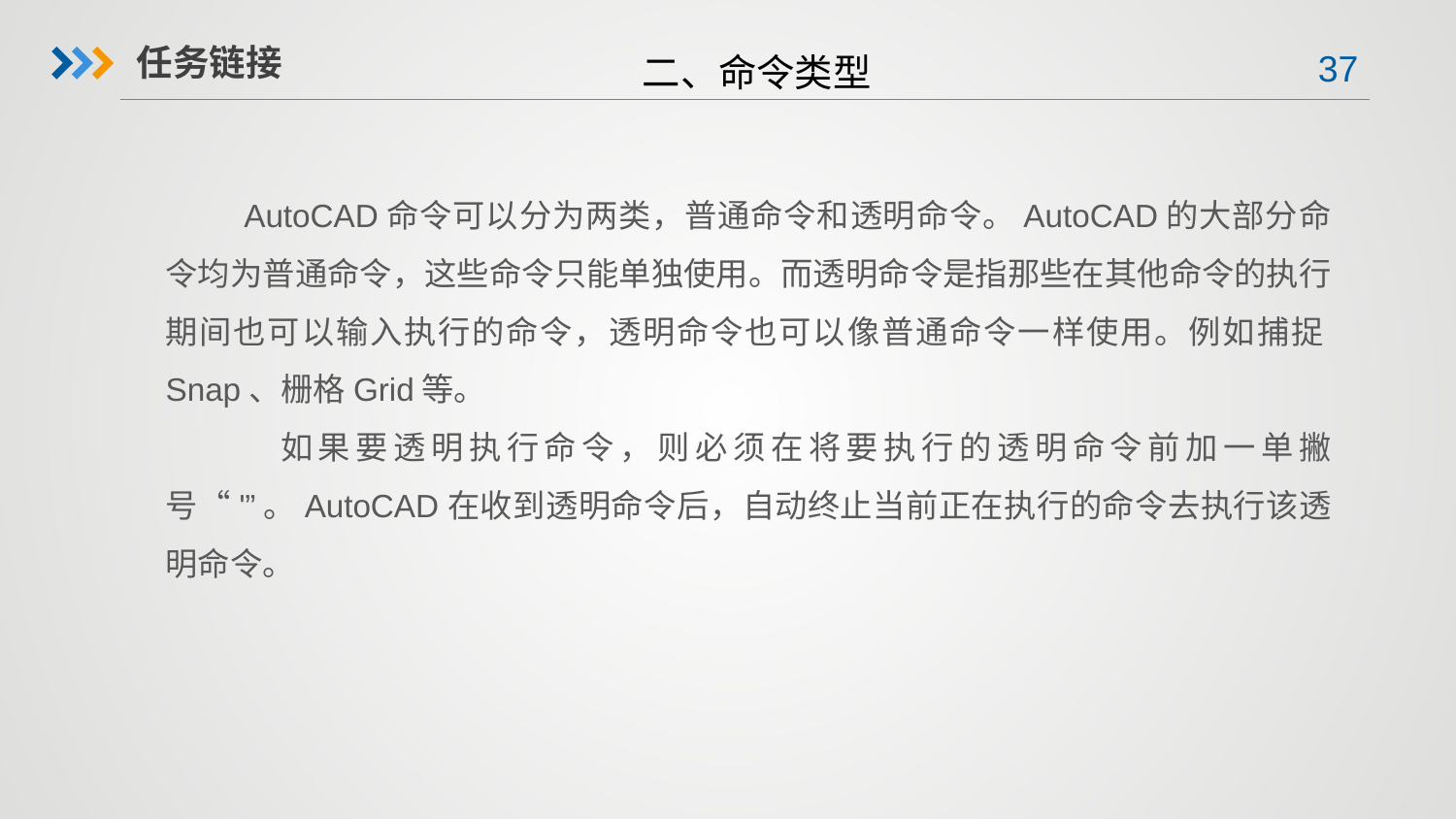

二、命令类型
任务链接
        AutoCAD命令可以分为两类，普通命令和透明命令。AutoCAD的大部分命令均为普通命令，这些命令只能单独使用。而透明命令是指那些在其他命令的执行期间也可以输入执行的命令，透明命令也可以像普通命令一样使用。例如捕捉Snap、栅格Grid等。
        如果要透明执行命令，则必须在将要执行的透明命令前加一单撇号“'”。AutoCAD在收到透明命令后，自动终止当前正在执行的命令去执行该透明命令。